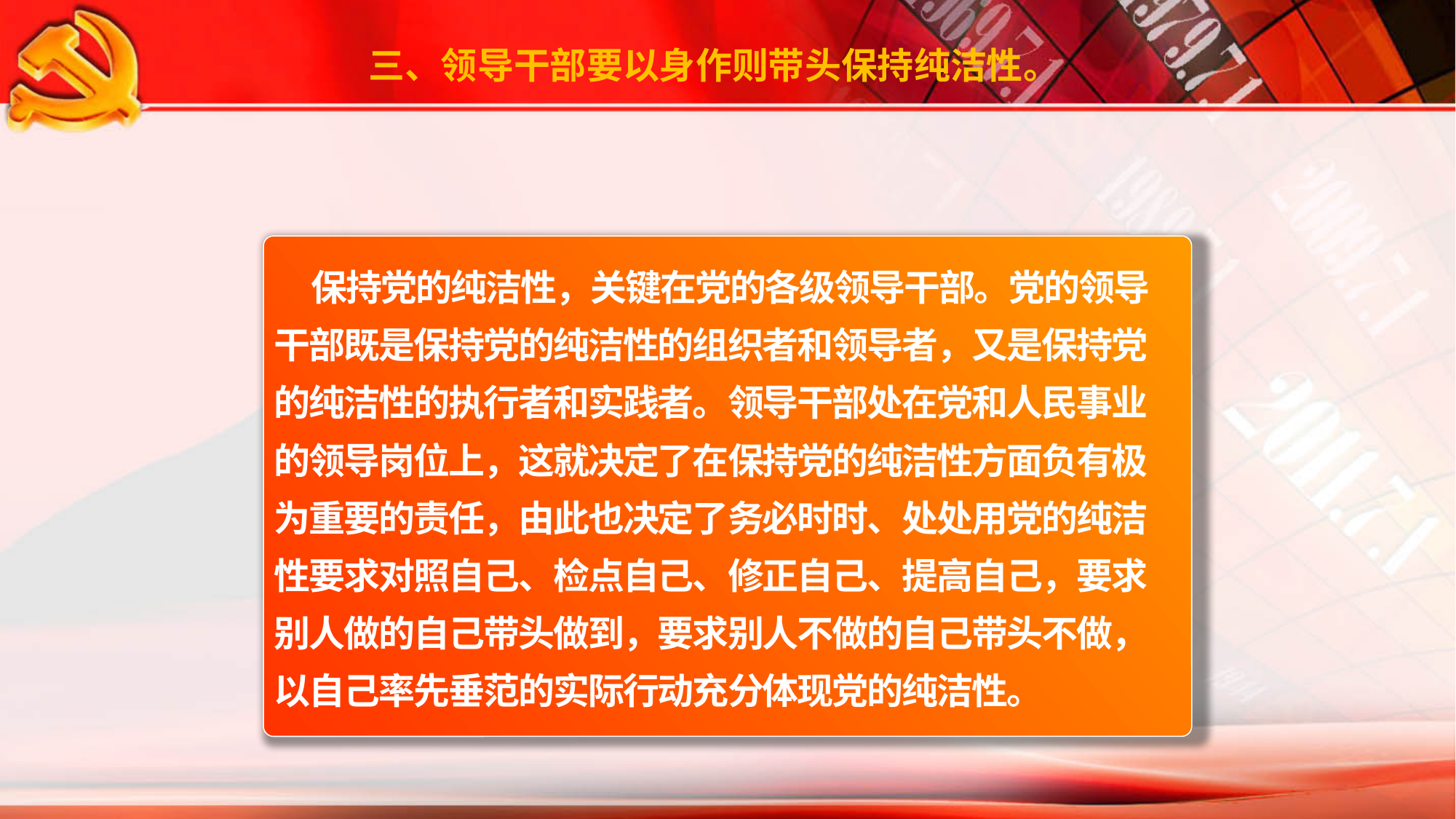

三、领导干部要以身作则带头保持纯洁性。

    保持党的纯洁性，关键在党的各级领导干部。党的领导干部既是保持党的纯洁性的组织者和领导者，又是保持党的纯洁性的执行者和实践者。领导干部处在党和人民事业的领导岗位上，这就决定了在保持党的纯洁性方面负有极为重要的责任，由此也决定了务必时时、处处用党的纯洁性要求对照自己、检点自己、修正自己、提高自己，要求别人做的自己带头做到，要求别人不做的自己带头不做，以自己率先垂范的实际行动充分体现党的纯洁性。